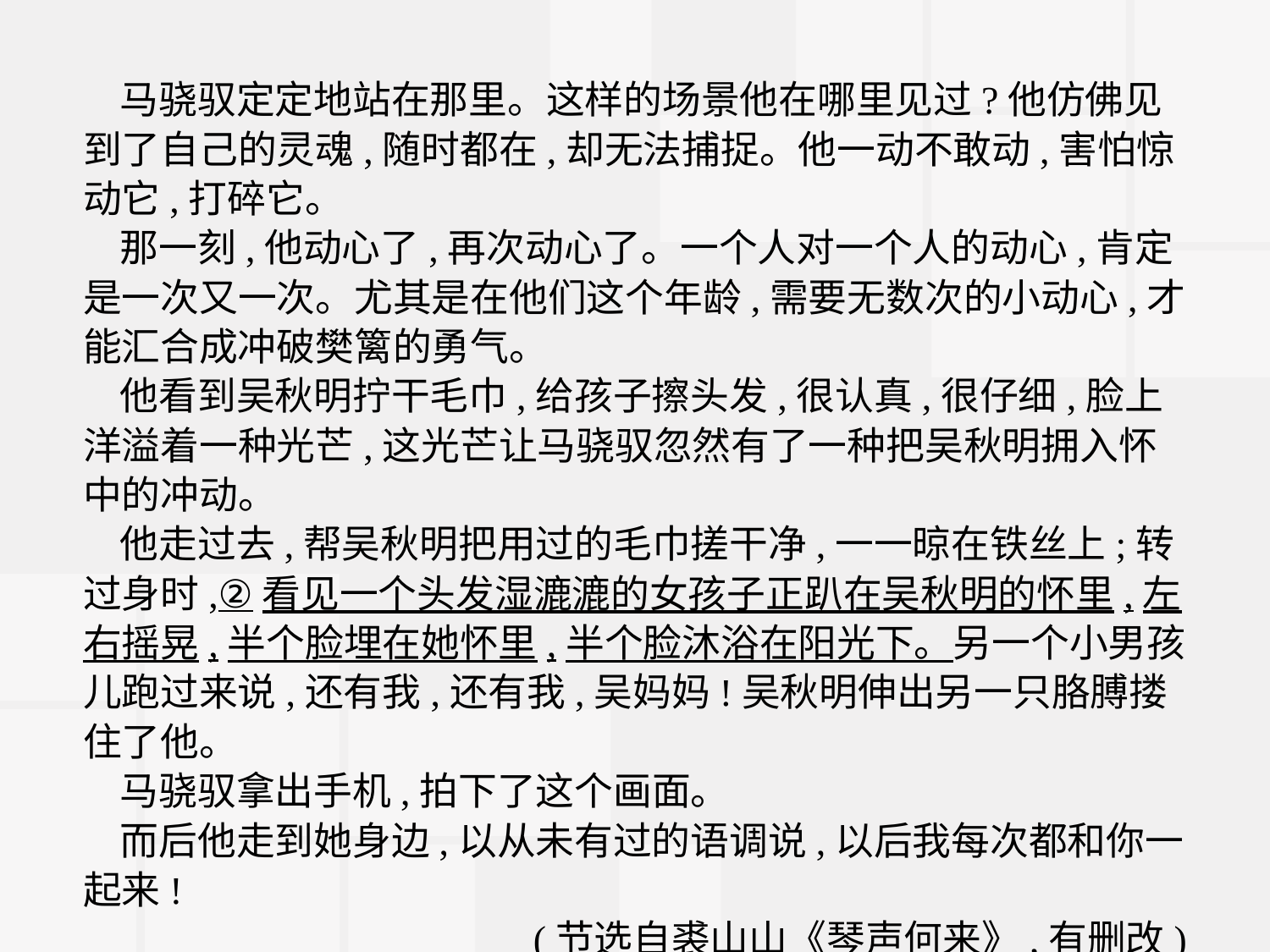

马骁驭定定地站在那里。这样的场景他在哪里见过?他仿佛见到了自己的灵魂,随时都在,却无法捕捉。他一动不敢动,害怕惊动它,打碎它。
那一刻,他动心了,再次动心了。一个人对一个人的动心,肯定是一次又一次。尤其是在他们这个年龄,需要无数次的小动心,才能汇合成冲破樊篱的勇气。
他看到吴秋明拧干毛巾,给孩子擦头发,很认真,很仔细,脸上洋溢着一种光芒,这光芒让马骁驭忽然有了一种把吴秋明拥入怀中的冲动。
他走过去,帮吴秋明把用过的毛巾搓干净,一一晾在铁丝上;转过身时,②看见一个头发湿漉漉的女孩子正趴在吴秋明的怀里,左右摇晃,半个脸埋在她怀里,半个脸沐浴在阳光下。另一个小男孩儿跑过来说,还有我,还有我,吴妈妈!吴秋明伸出另一只胳膊搂住了他。
马骁驭拿出手机,拍下了这个画面。
而后他走到她身边,以从未有过的语调说,以后我每次都和你一起来!
(节选自裘山山《琴声何来》,有删改)